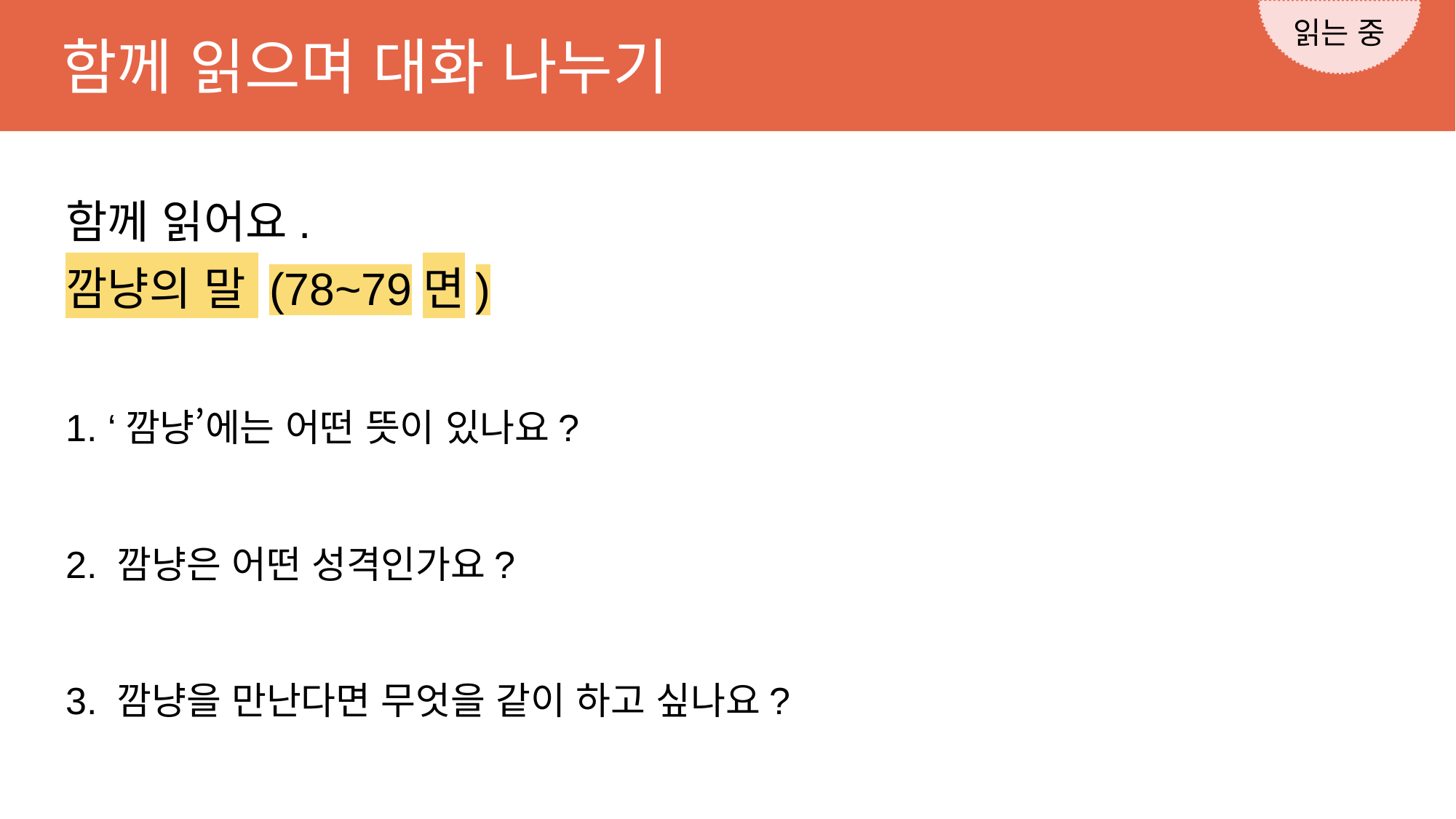

읽는 중
함께 읽으며 대화 나누기
함께 읽어요.
깜냥의 말 (78~79면)

1. ‘깜냥’에는 어떤 뜻이 있나요?

2. 깜냥은 어떤 성격인가요?

3. 깜냥을 만난다면 무엇을 같이 하고 싶나요?